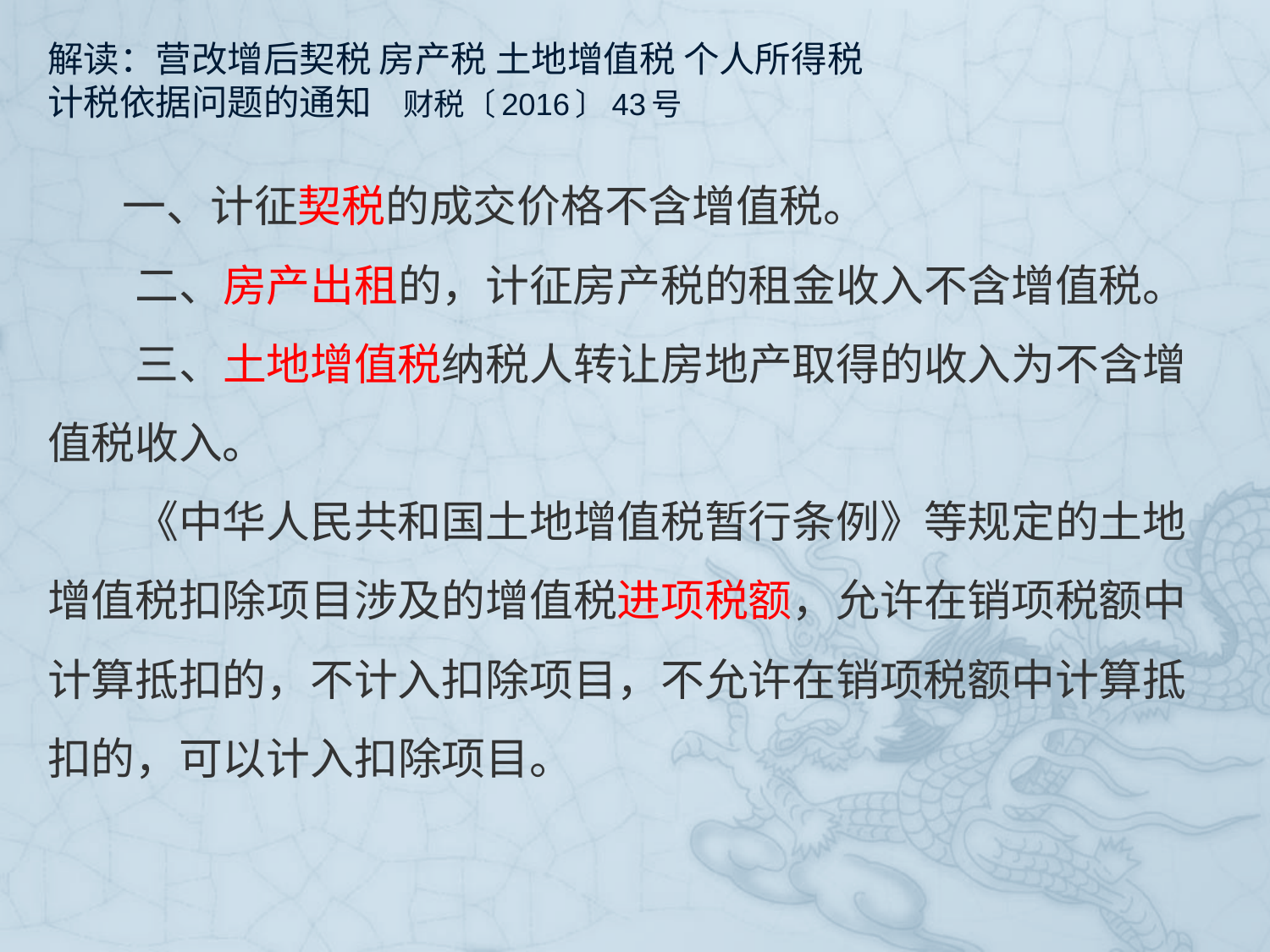

# 解读：营改增后契税 房产税 土地增值税 个人所得税 计税依据问题的通知    财税〔2016〕43号
 一、计征契税的成交价格不含增值税。
　　二、房产出租的，计征房产税的租金收入不含增值税。
　　三、土地增值税纳税人转让房地产取得的收入为不含增值税收入。
　　《中华人民共和国土地增值税暂行条例》等规定的土地增值税扣除项目涉及的增值税进项税额，允许在销项税额中计算抵扣的，不计入扣除项目，不允许在销项税额中计算抵扣的，可以计入扣除项目。